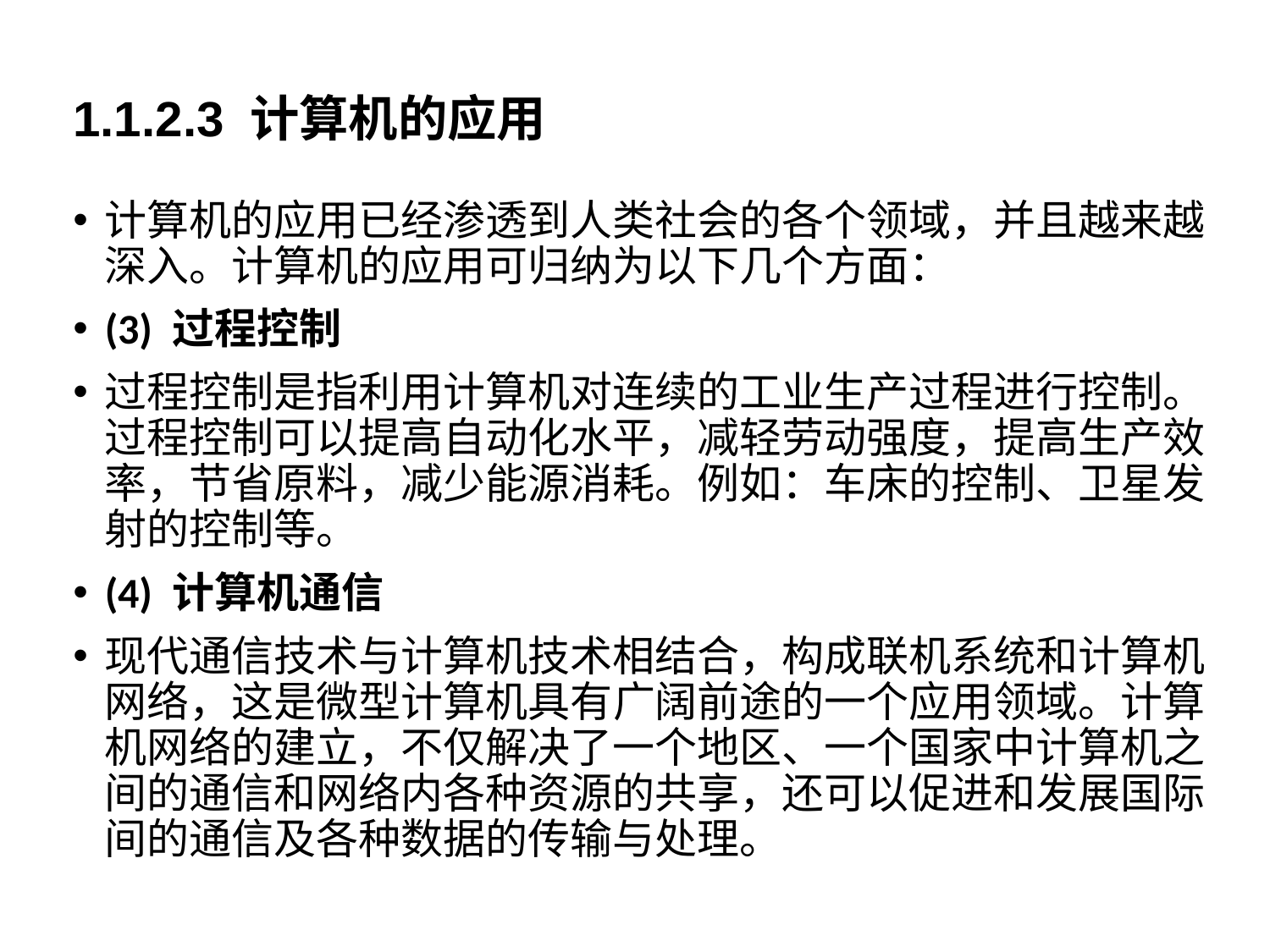

# 1.1.2.3 计算机的应用
计算机的应用已经渗透到人类社会的各个领域，并且越来越深入。计算机的应用可归纳为以下几个方面：
(3) 过程控制
过程控制是指利用计算机对连续的工业生产过程进行控制。过程控制可以提高自动化水平，减轻劳动强度，提高生产效率，节省原料，减少能源消耗。例如：车床的控制、卫星发射的控制等。
(4) 计算机通信
现代通信技术与计算机技术相结合，构成联机系统和计算机网络，这是微型计算机具有广阔前途的一个应用领域。计算机网络的建立，不仅解决了一个地区、一个国家中计算机之间的通信和网络内各种资源的共享，还可以促进和发展国际间的通信及各种数据的传输与处理。